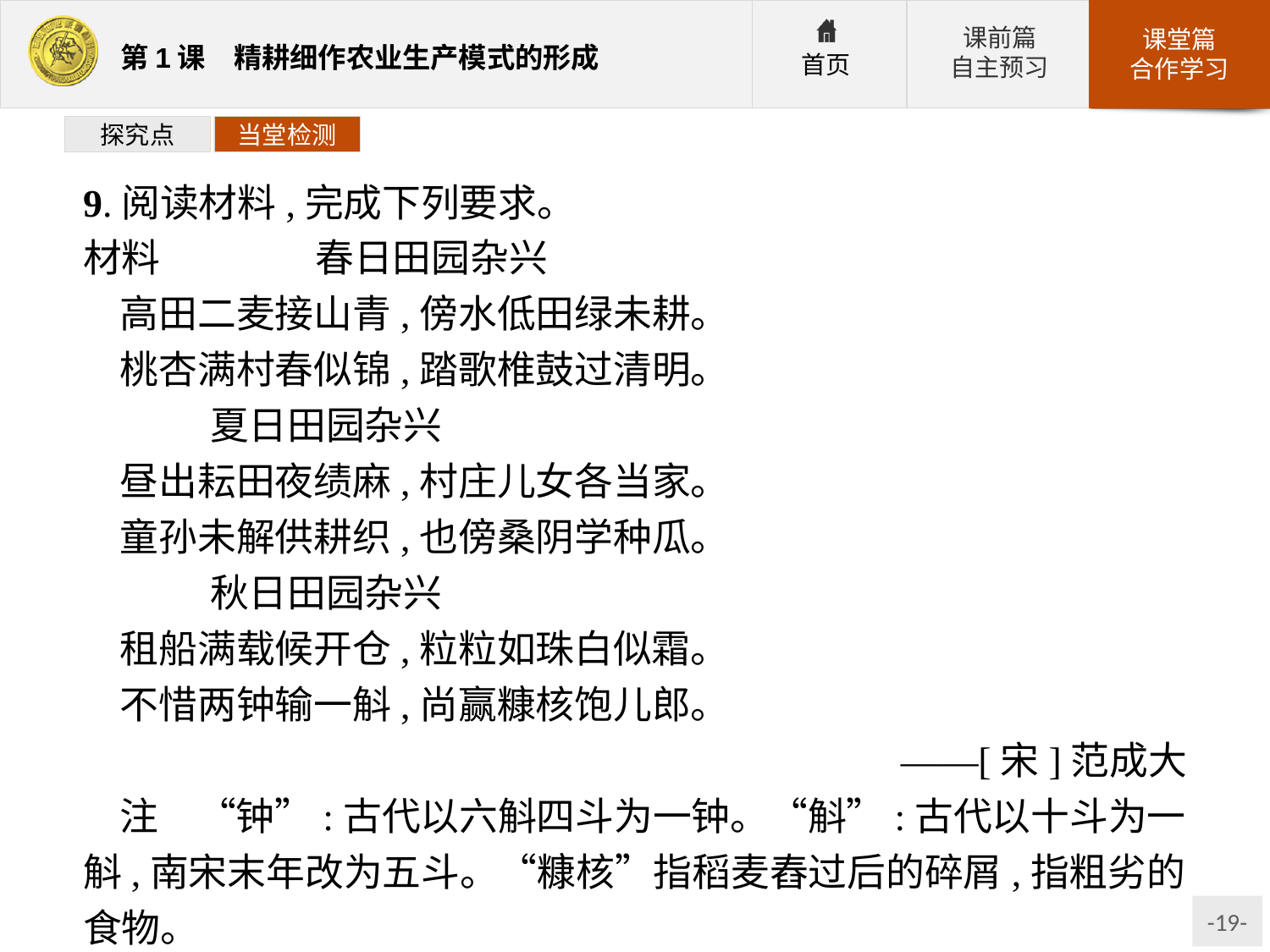

探究点
当堂检测
9.阅读材料,完成下列要求。
材料　　　　春日田园杂兴
高田二麦接山青,傍水低田绿未耕。
桃杏满村春似锦,踏歌椎鼓过清明。
	夏日田园杂兴
昼出耘田夜绩麻,村庄儿女各当家。
童孙未解供耕织,也傍桑阴学种瓜。
	秋日田园杂兴
租船满载候开仓,粒粒如珠白似霜。
不惜两钟输一斛,尚赢糠核饱儿郎。
——[宋]范成大
注　“钟”:古代以六斛四斗为一钟。“斛”:古代以十斗为一斛,南宋末年改为五斗。“糠核”指稻麦舂过后的碎屑,指粗劣的食物。